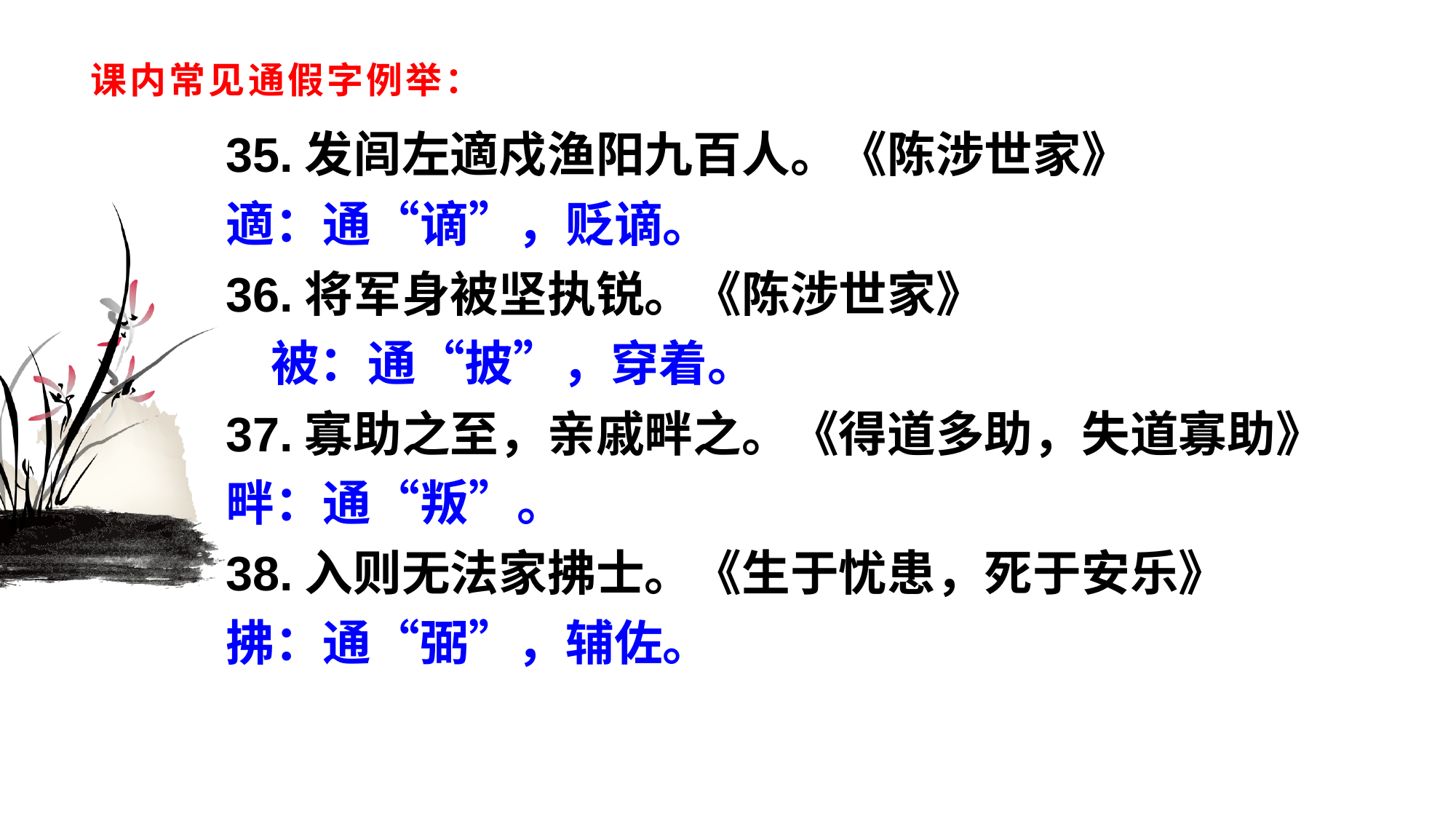

# 课内常见通假字例举：
35.发闾左適戍渔阳九百人。《陈涉世家》
適：通“谪”，贬谪。
36.将军身被坚执锐。《陈涉世家》
   被：通“披”，穿着。
37.寡助之至，亲戚畔之。《得道多助，失道寡助》
畔：通“叛”。
38.入则无法家拂士。《生于忧患，死于安乐》
拂：通“弼”，辅佐。